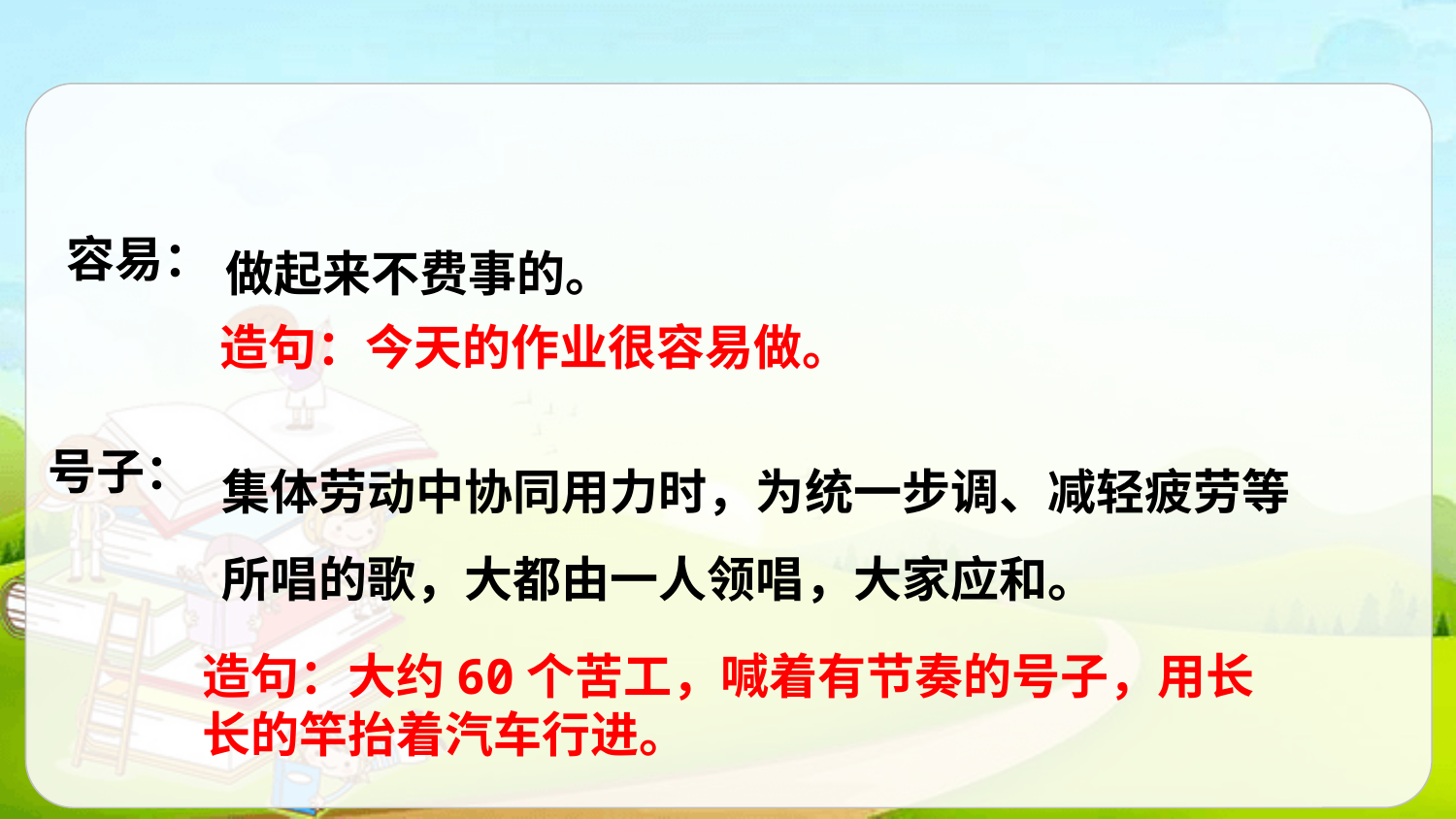

做起来不费事的。
容易：
造句：今天的作业很容易做。
集体劳动中协同用力时，为统一步调、减轻疲劳等所唱的歌，大都由一人领唱，大家应和。
号子：
造句：大约60个苦工，喊着有节奏的号子，用长长的竿抬着汽车行进。